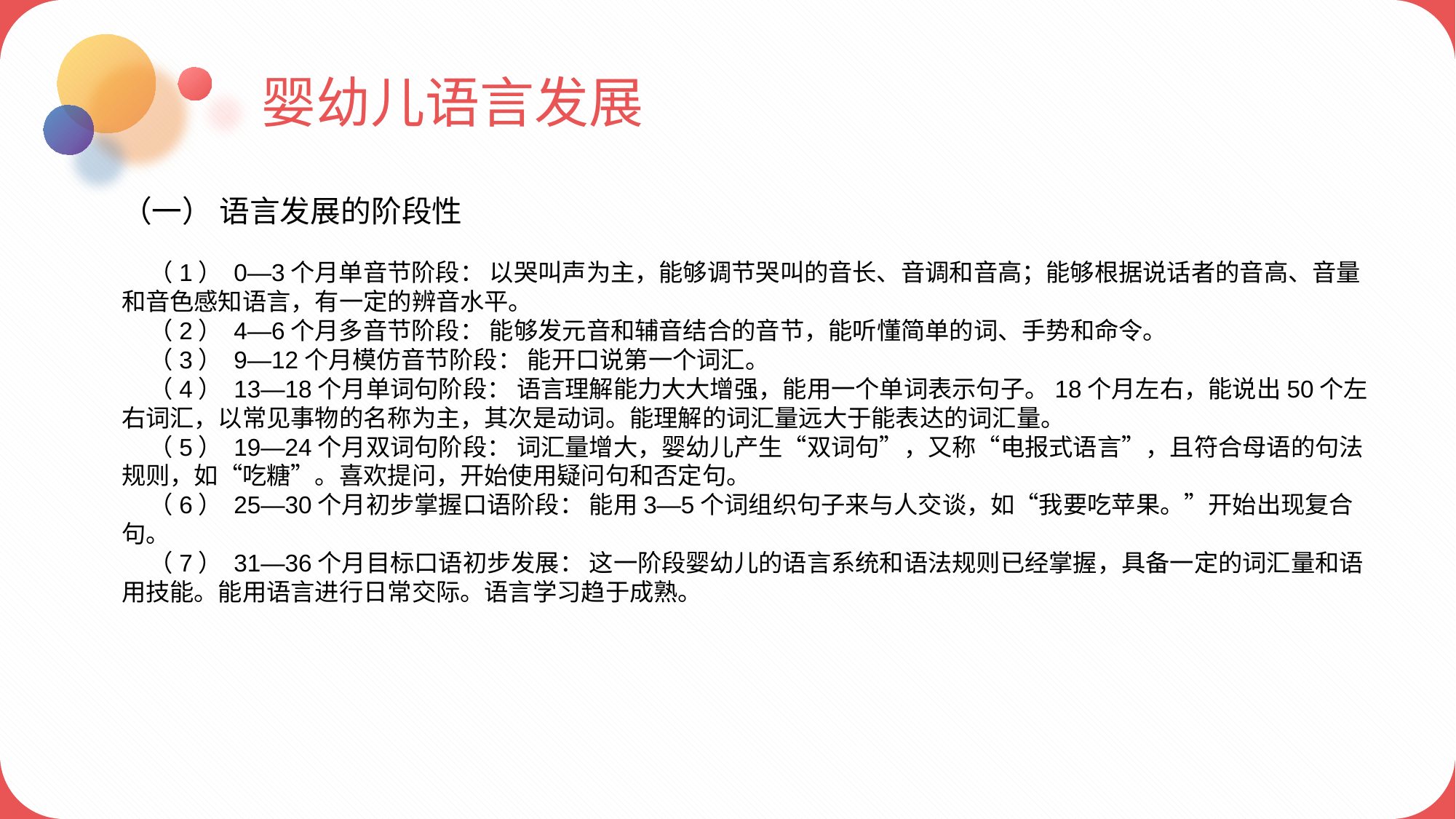

婴幼儿语言发展
（一） 语言发展的阶段性

    （1） 0—3个月单音节阶段： 以哭叫声为主，能够调节哭叫的音长、音调和音高；能够根据说话者的音高、音量和音色感知语言，有一定的辨音水平。
    （2） 4—6个月多音节阶段： 能够发元音和辅音结合的音节，能听懂简单的词、手势和命令。
    （3） 9—12个月模仿音节阶段： 能开口说第一个词汇。
    （4） 13—18个月单词句阶段： 语言理解能力大大增强，能用一个单词表示句子。18个月左右，能说出50个左右词汇，以常见事物的名称为主，其次是动词。能理解的词汇量远大于能表达的词汇量。
    （5） 19—24个月双词句阶段： 词汇量增大，婴幼儿产生“双词句”，又称“电报式语言”，且符合母语的句法规则，如“吃糖”。喜欢提问，开始使用疑问句和否定句。
    （6） 25—30个月初步掌握口语阶段： 能用3—5个词组织句子来与人交谈，如“我要吃苹果。”开始出现复合句。
    （7） 31—36个月目标口语初步发展： 这一阶段婴幼儿的语言系统和语法规则已经掌握，具备一定的词汇量和语用技能。能用语言进行日常交际。语言学习趋于成熟。